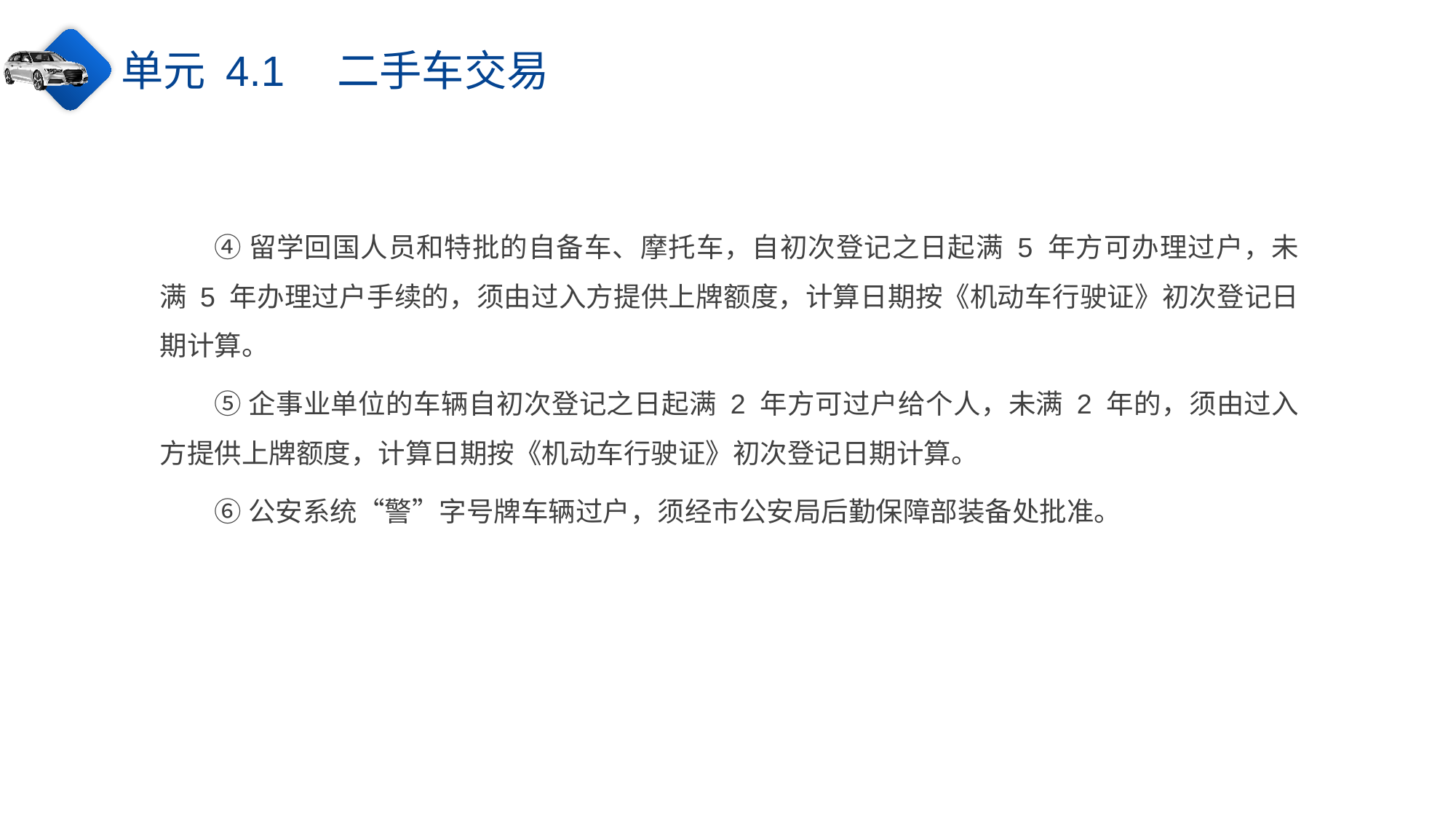

单元 4.1　二手车交易
④留学回国人员和特批的自备车、摩托车，自初次登记之日起满 5 年方可办理过户，未满 5 年办理过户手续的，须由过入方提供上牌额度，计算日期按《机动车行驶证》初次登记日期计算。
⑤企事业单位的车辆自初次登记之日起满 2 年方可过户给个人，未满 2 年的，须由过入方提供上牌额度，计算日期按《机动车行驶证》初次登记日期计算。
⑥公安系统“警”字号牌车辆过户，须经市公安局后勤保障部装备处批准。